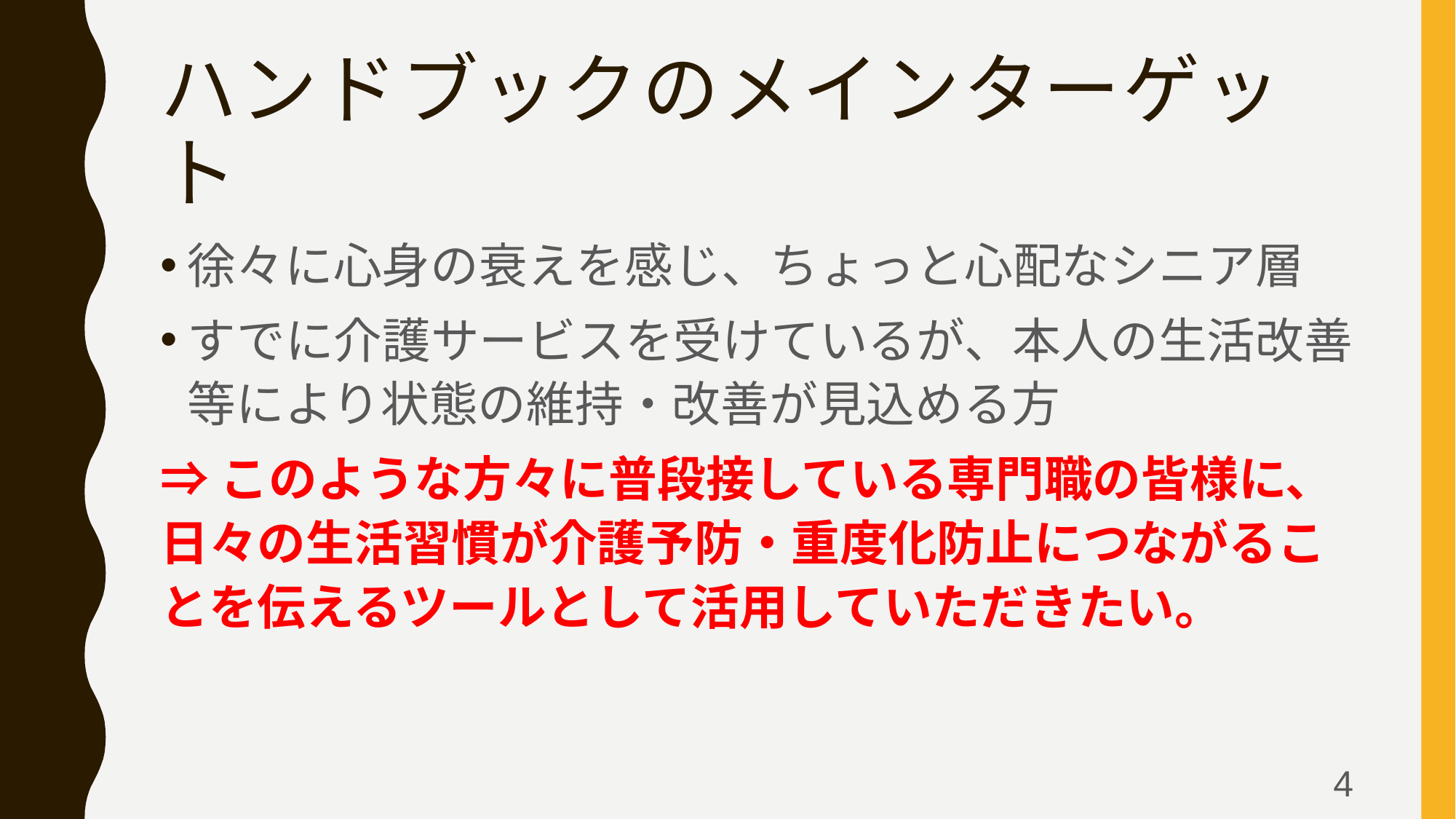

# ハンドブックのメインターゲット
徐々に心身の衰えを感じ、ちょっと心配なシニア層
すでに介護サービスを受けているが、本人の生活改善等により状態の維持・改善が見込める方
⇒このような方々に普段接している専門職の皆様に、日々の生活習慣が介護予防・重度化防止につながることを伝えるツールとして活用していただきたい。

4